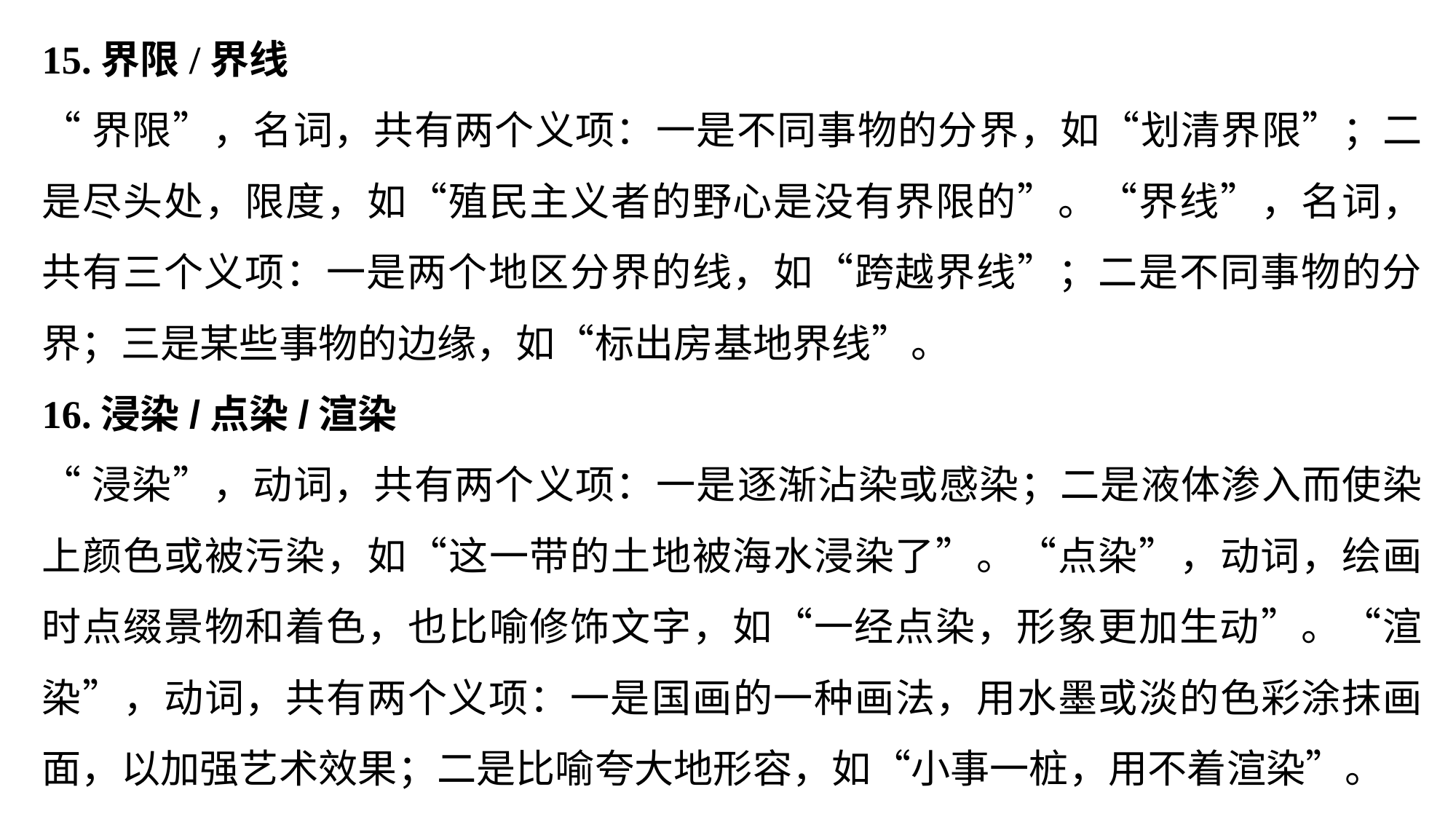

15.界限/界线
“界限”，名词，共有两个义项：一是不同事物的分界，如“划清界限”；二是尽头处，限度，如“殖民主义者的野心是没有界限的”。“界线”，名词，共有三个义项：一是两个地区分界的线，如“跨越界线”；二是不同事物的分界；三是某些事物的边缘，如“标出房基地界线”。
16.浸染/点染/渲染
“浸染”，动词，共有两个义项：一是逐渐沾染或感染；二是液体渗入而使染上颜色或被污染，如“这一带的土地被海水浸染了”。“点染”，动词，绘画时点缀景物和着色，也比喻修饰文字，如“一经点染，形象更加生动”。“渲染”，动词，共有两个义项：一是国画的一种画法，用水墨或淡的色彩涂抹画面，以加强艺术效果；二是比喻夸大地形容，如“小事一桩，用不着渲染”。